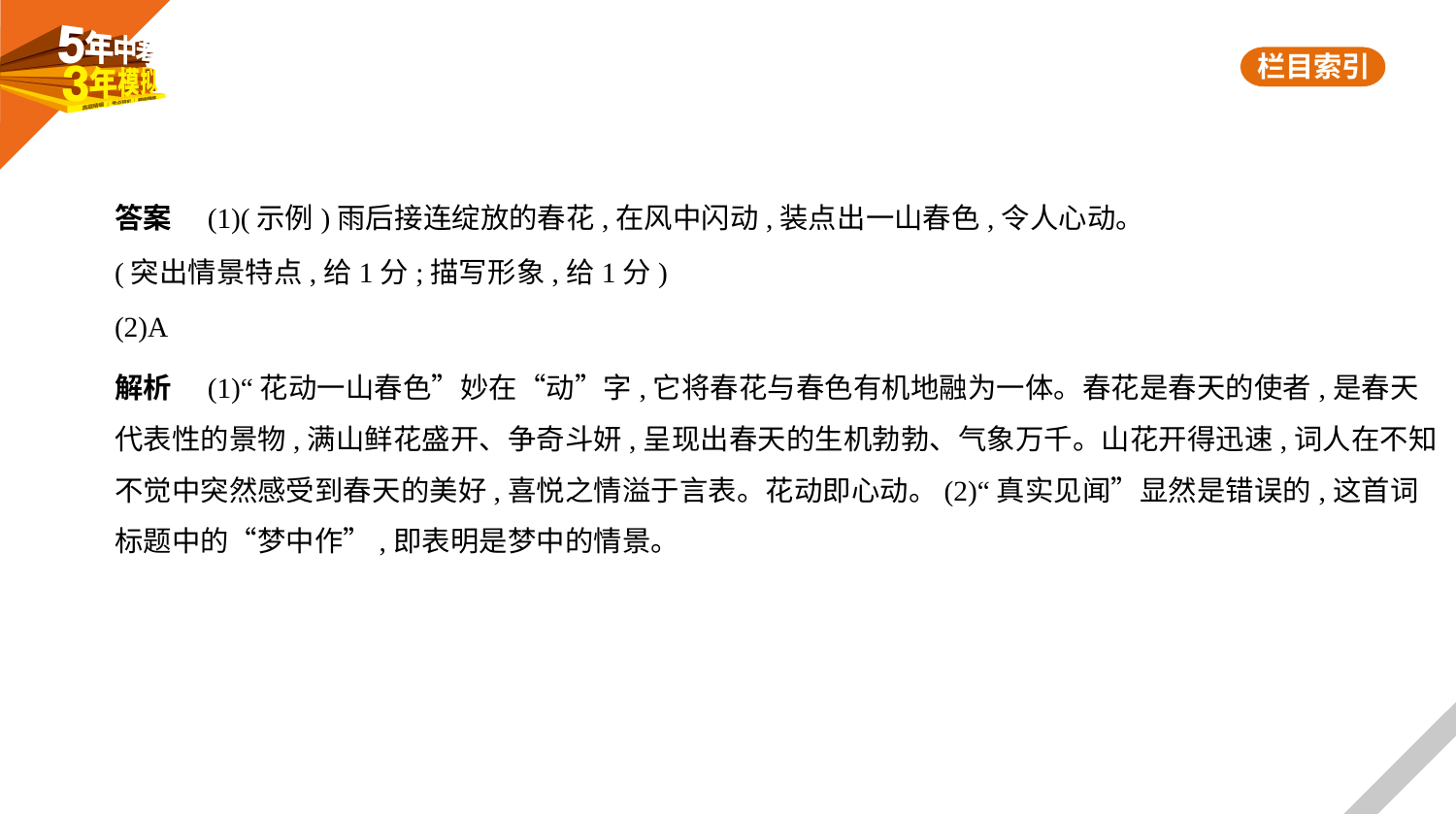

答案　(1)(示例)雨后接连绽放的春花,在风中闪动,装点出一山春色,令人心动。
(突出情景特点,给1分;描写形象,给1分)
(2)A
解析　(1)“花动一山春色”妙在“动”字,它将春花与春色有机地融为一体。春花是春天的使者,是春天
代表性的景物,满山鲜花盛开、争奇斗妍,呈现出春天的生机勃勃、气象万千。山花开得迅速,词人在不知
不觉中突然感受到春天的美好,喜悦之情溢于言表。花动即心动。(2)“真实见闻”显然是错误的,这首词
标题中的“梦中作”,即表明是梦中的情景。